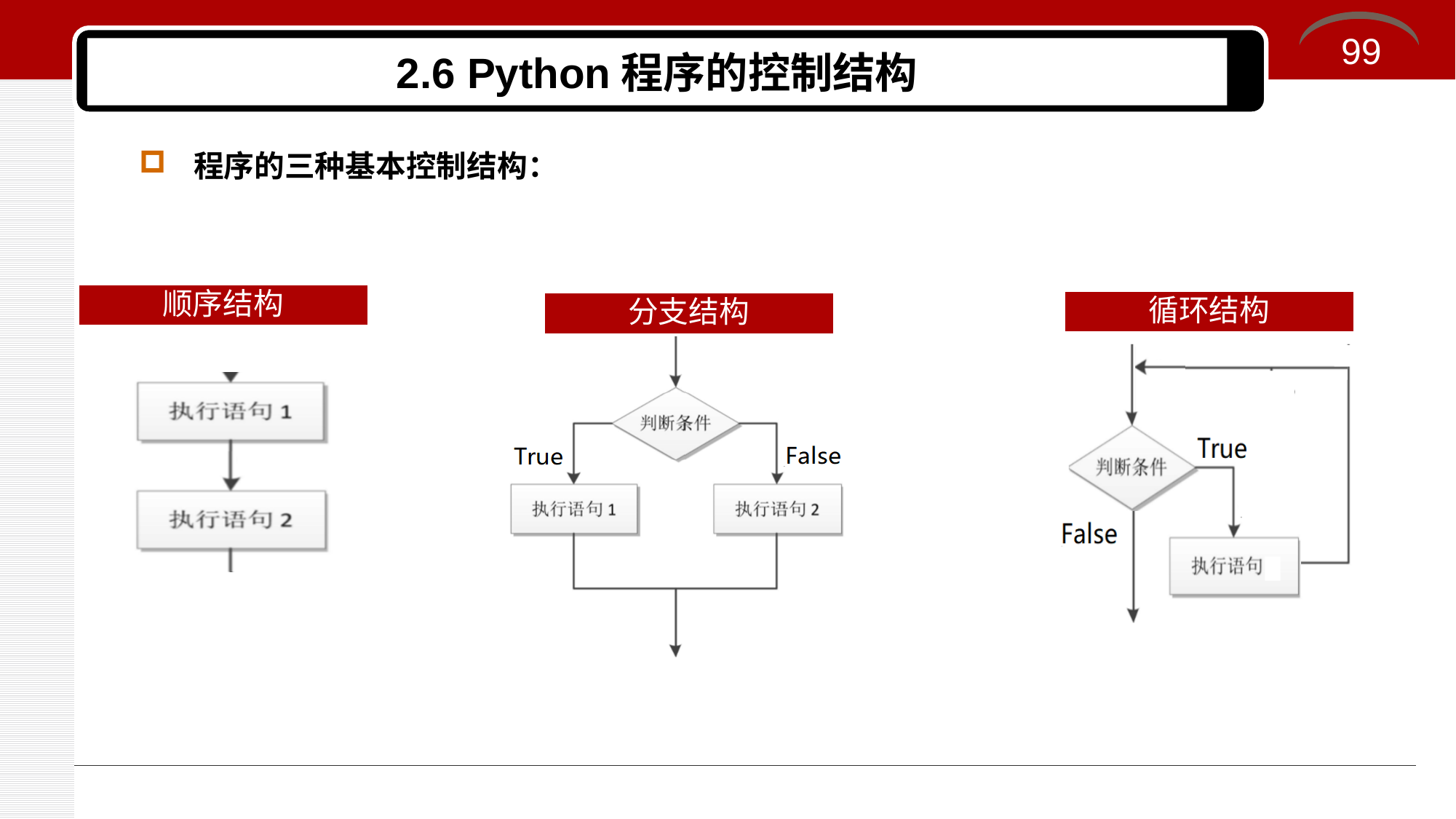

99
# 2.6 Python程序的控制结构
程序的三种基本控制结构：

顺序结构
分支结构
循环结构